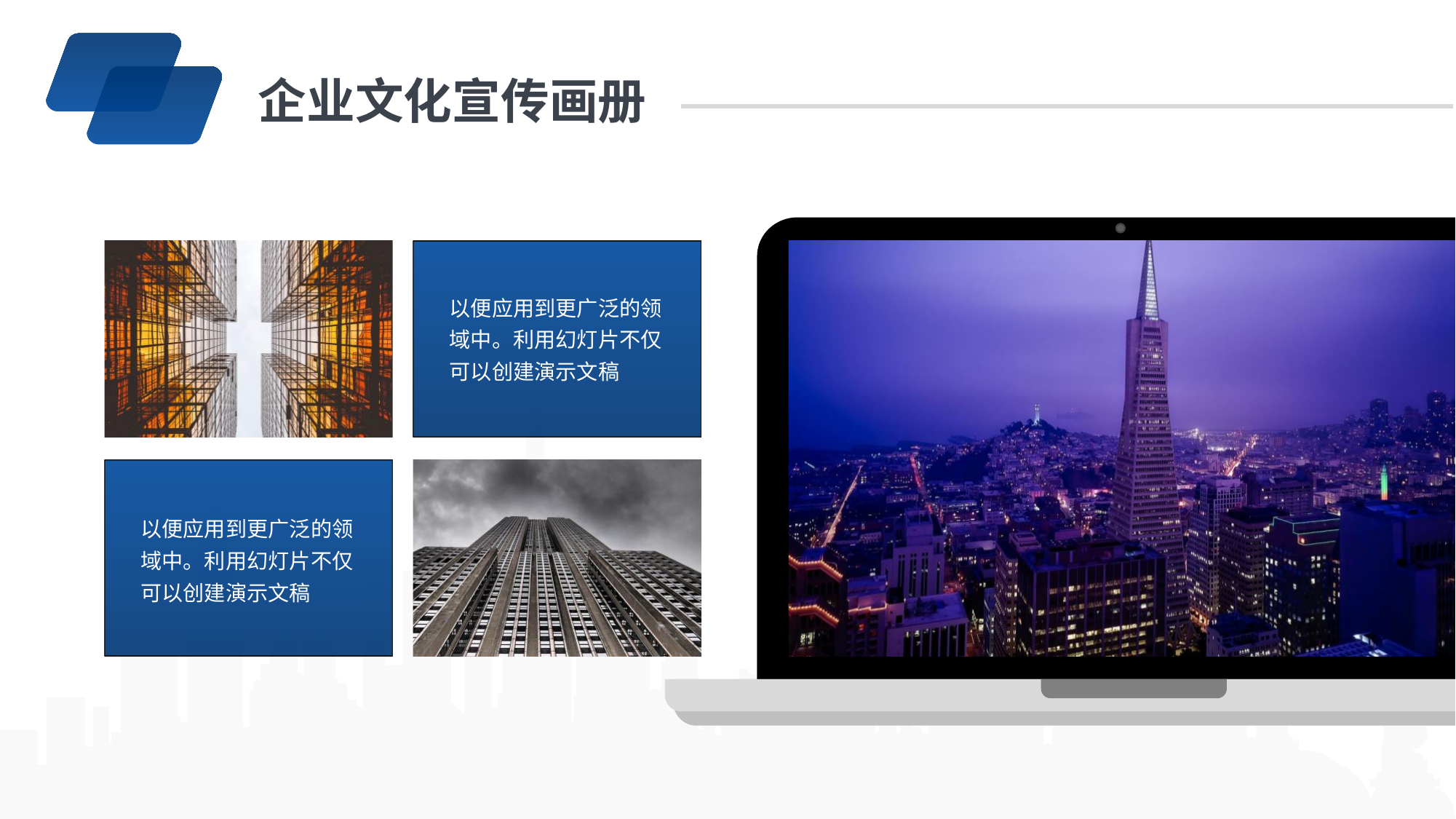

以便应用到更广泛的领域中。利用幻灯片不仅可以创建演示文稿

以便应用到更广泛的领域中。利用幻灯片不仅可以创建演示文稿